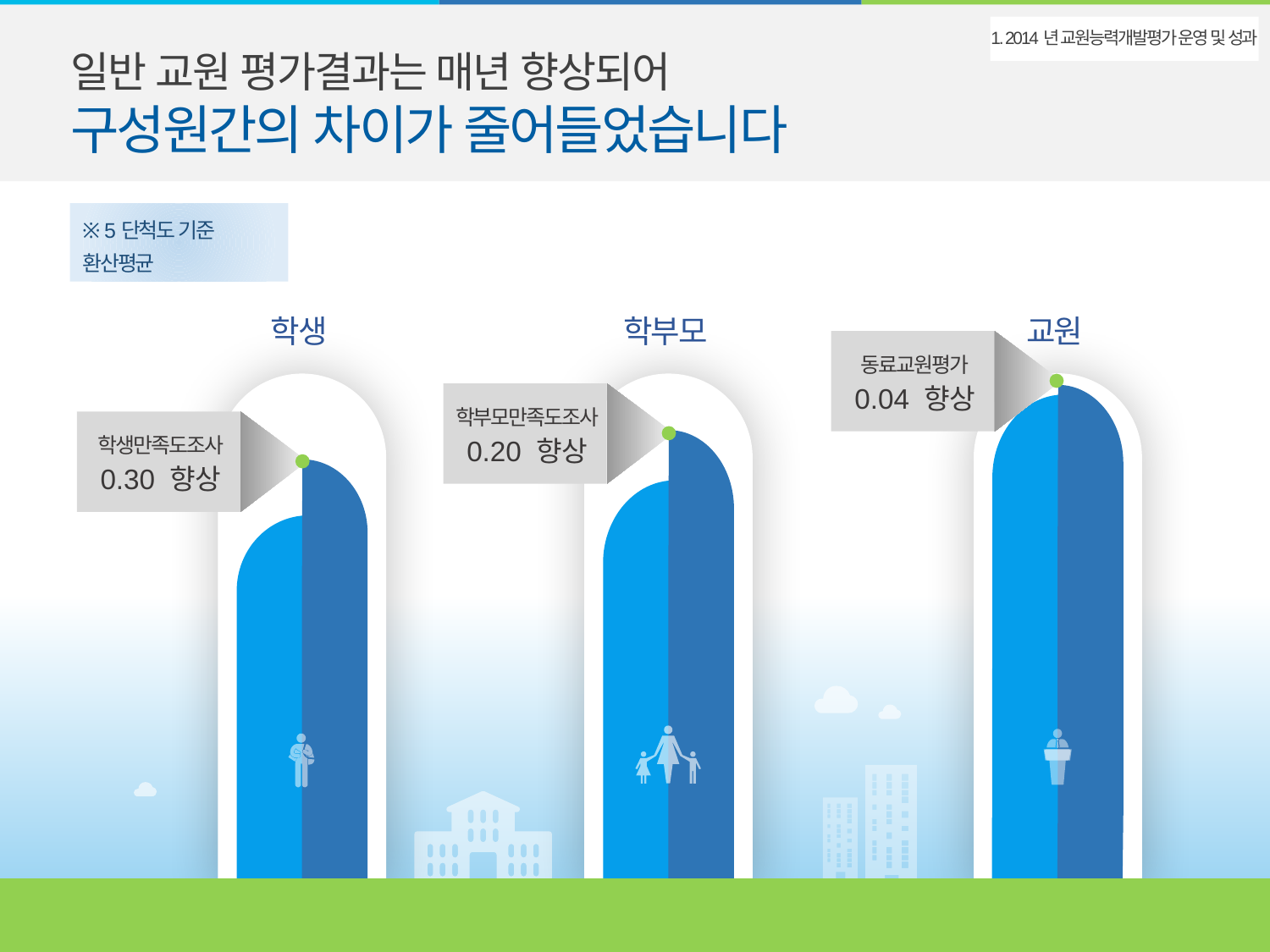

일반 교원 평가결과는 매년 향상되어
구성원간의 차이가 줄어들었습니다
1. 2014년 교원능력개발평가 운영 및 성과

※ 5단척도 기준 환산평균
학생
학부모
교원

동료교원평가

0.04 향상

학부모만족도조사

0.20 향상

4.86
14년

4.82
13년

학생만족도조사

0.30 향상

4.56
14년

4.36
13년
4.46

4.16
13년

14년

5